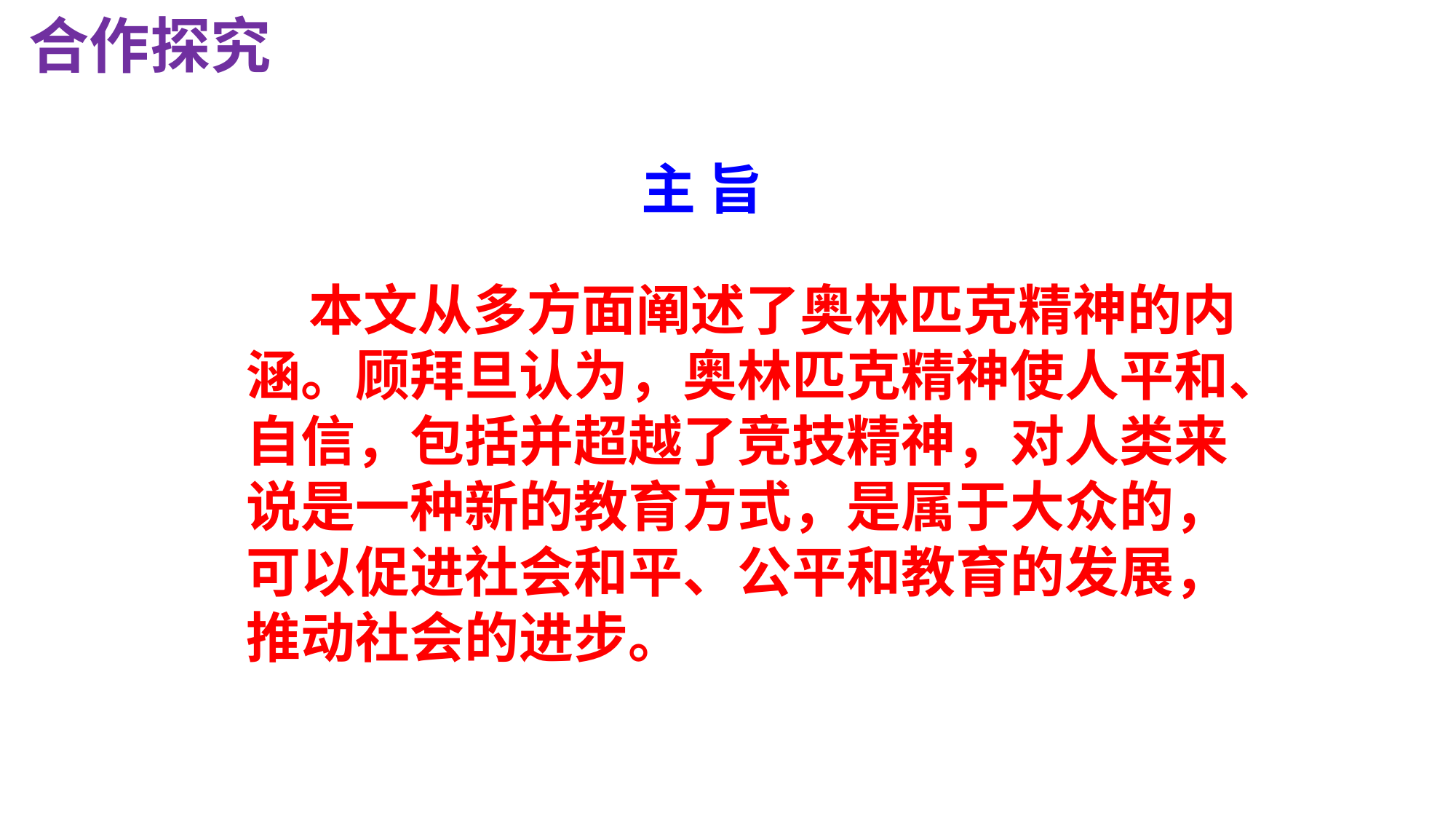

合作探究
主 旨
    本文从多方面阐述了奥林匹克精神的内涵。顾拜旦认为，奥林匹克精神使人平和、自信，包括并超越了竞技精神，对人类来说是一种新的教育方式，是属于大众的，可以促进社会和平、公平和教育的发展，推动社会的进步。